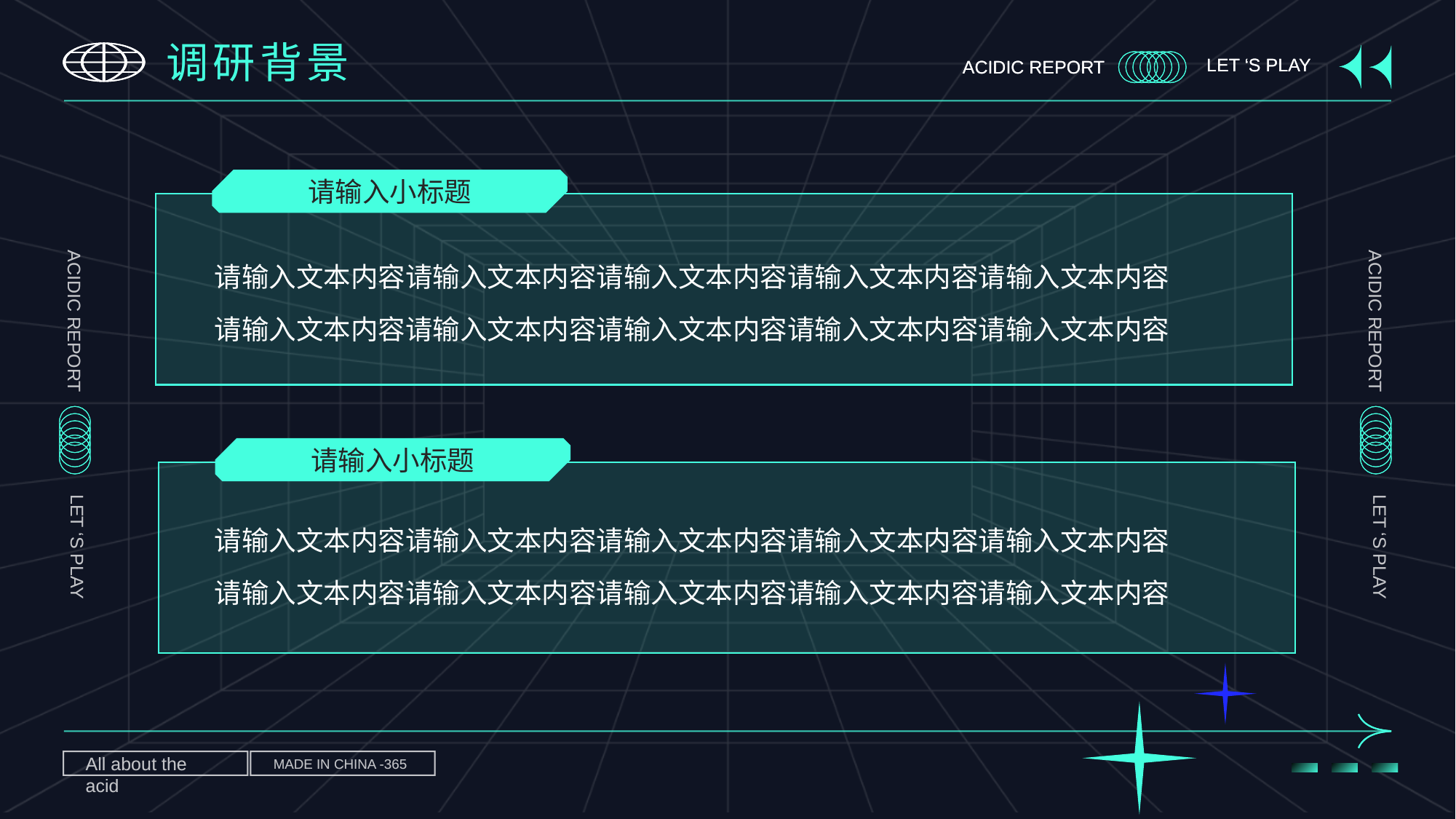

ACIDIC REPORT

LET ‘S PLAY
# 调研背景

请输入小标题

请输入文本内容请输入文本内容请输入文本内容请输入文本内容请输入文本内容
请输入文本内容请输入文本内容请输入文本内容请输入文本内容请输入文本内容
ACIDIC REPORT

LET ‘S PLAY
ACIDIC REPORT

LET ‘S PLAY
请输入小标题

请输入文本内容请输入文本内容请输入文本内容请输入文本内容请输入文本内容
请输入文本内容请输入文本内容请输入文本内容请输入文本内容请输入文本内容

All about the acid

MADE IN CHINA -365